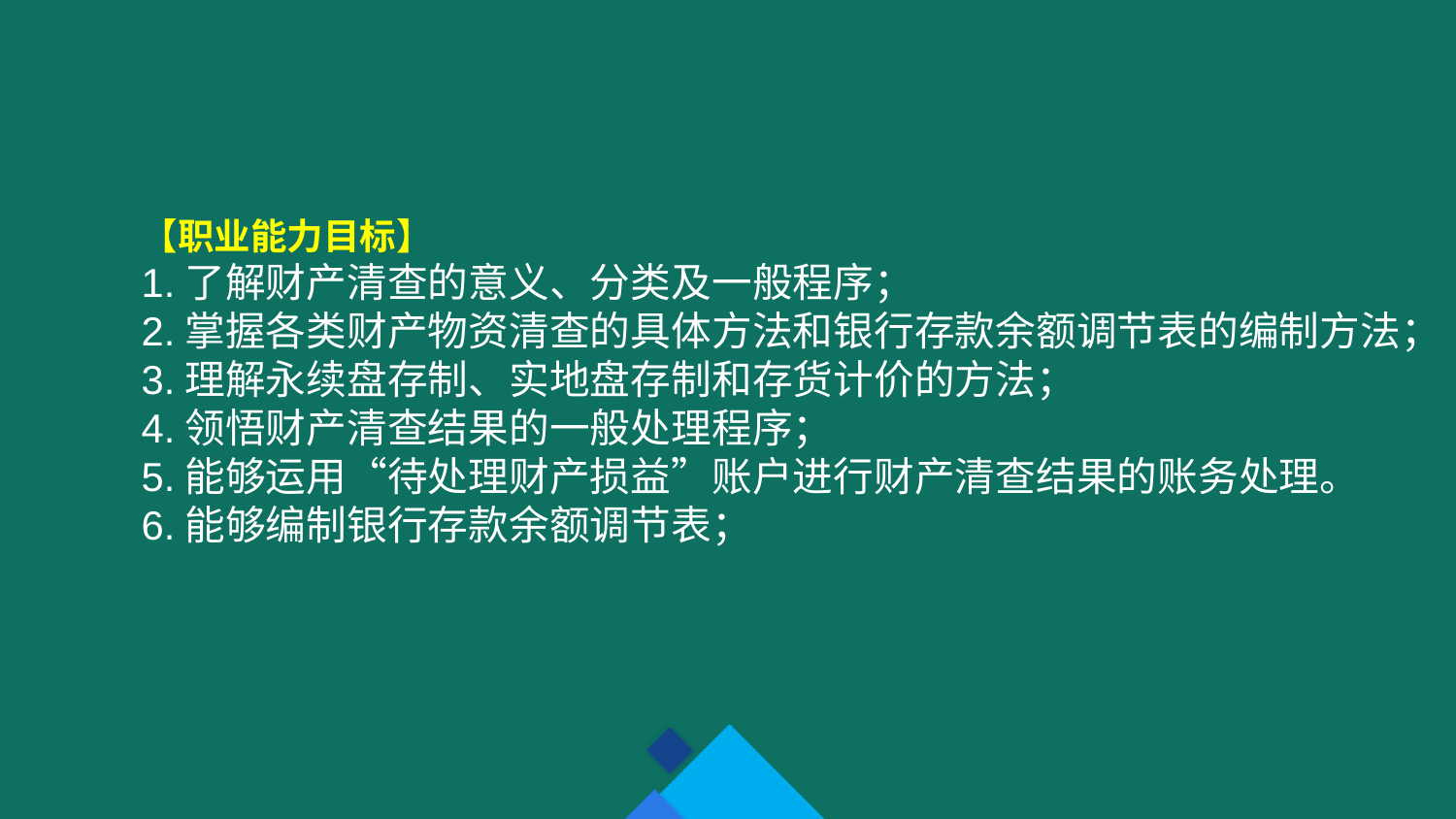

【职业能力目标】
1.了解财产清查的意义、分类及一般程序；
2.掌握各类财产物资清查的具体方法和银行存款余额调节表的编制方法；
3.理解永续盘存制、实地盘存制和存货计价的方法；
4.领悟财产清查结果的一般处理程序；
5.能够运用“待处理财产损益”账户进行财产清查结果的账务处理。
6.能够编制银行存款余额调节表；